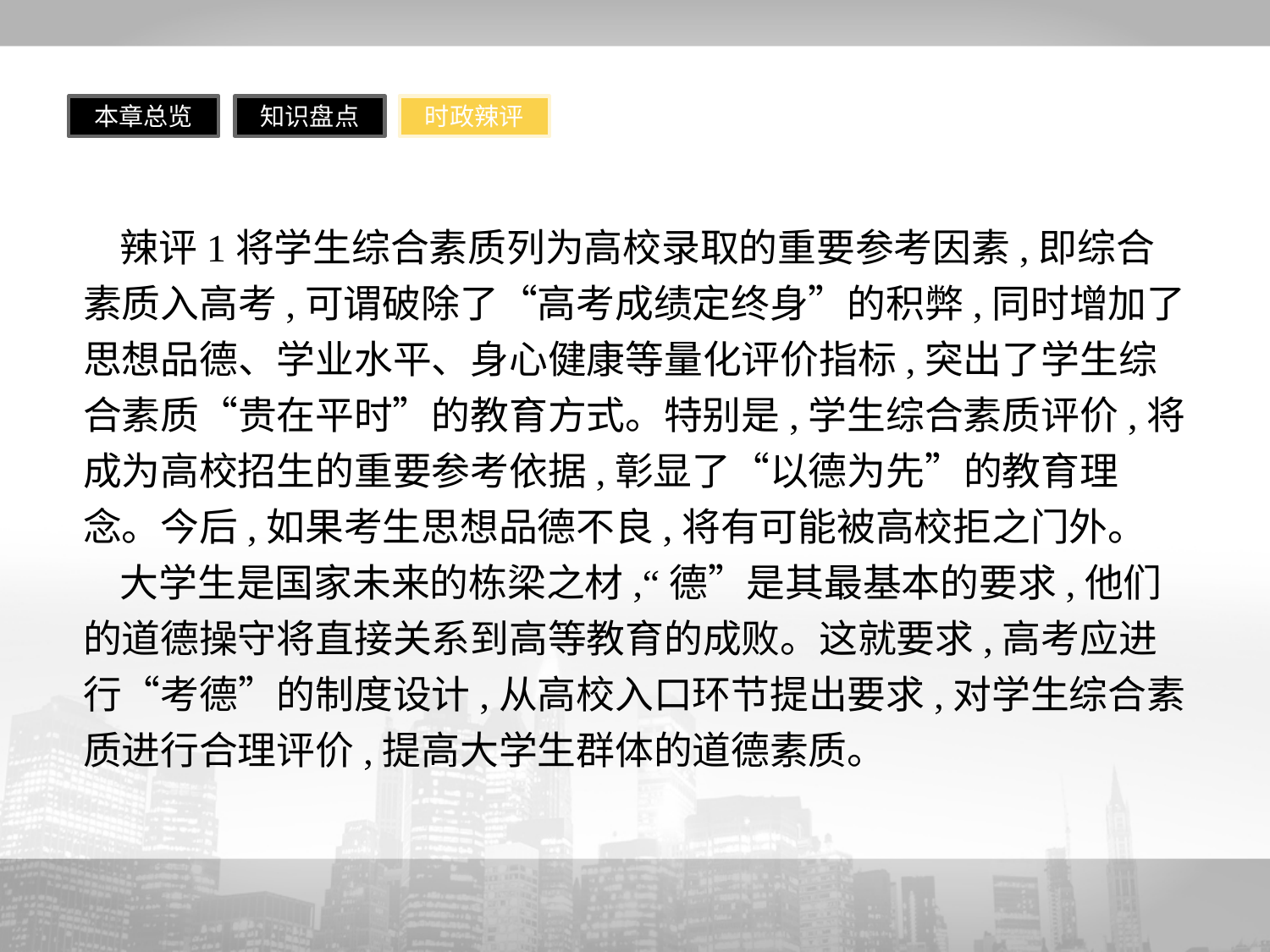

本章总览
知识盘点
时政辣评
辣评1将学生综合素质列为高校录取的重要参考因素,即综合素质入高考,可谓破除了“高考成绩定终身”的积弊,同时增加了思想品德、学业水平、身心健康等量化评价指标,突出了学生综合素质“贵在平时”的教育方式。特别是,学生综合素质评价,将成为高校招生的重要参考依据,彰显了“以德为先”的教育理念。今后,如果考生思想品德不良,将有可能被高校拒之门外。
大学生是国家未来的栋梁之材,“德”是其最基本的要求,他们的道德操守将直接关系到高等教育的成败。这就要求,高考应进行“考德”的制度设计,从高校入口环节提出要求,对学生综合素质进行合理评价,提高大学生群体的道德素质。